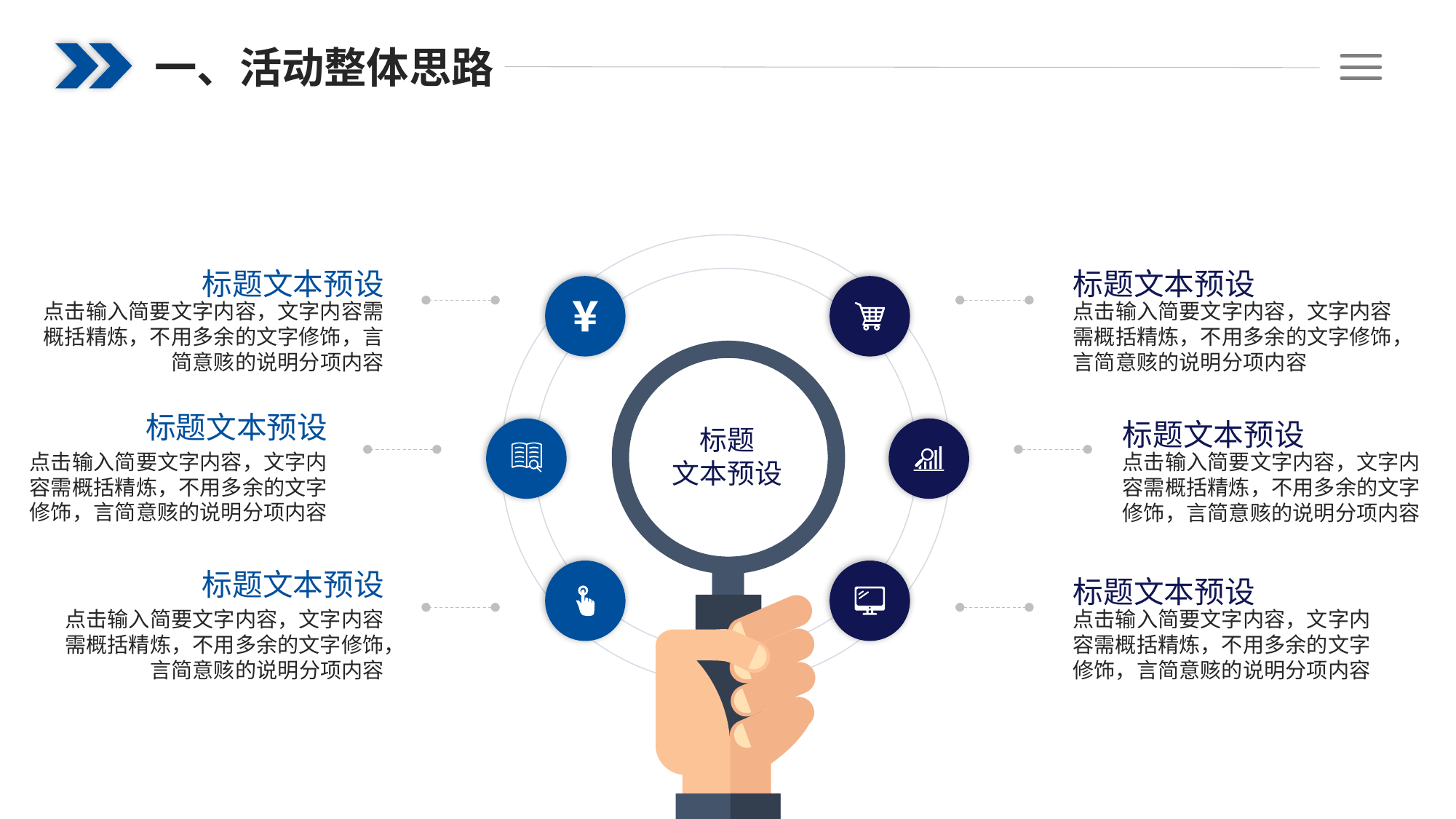

一、活动整体思路

标题
文本预设

标题文本预设
点击输入简要文字内容，文字内容需概括精炼，不用多余的文字修饰，言简意赅的说明分项内容
标题文本预设
点击输入简要文字内容，文字内容需概括精炼，不用多余的文字修饰，言简意赅的说明分项内容
标题文本预设
点击输入简要文字内容，文字内容需概括精炼，不用多余的文字修饰，言简意赅的说明分项内容
标题文本预设
点击输入简要文字内容，文字内容需概括精炼，不用多余的文字修饰，言简意赅的说明分项内容
标题文本预设
点击输入简要文字内容，文字内容需概括精炼，不用多余的文字修饰，言简意赅的说明分项内容
标题文本预设
点击输入简要文字内容，文字内容需概括精炼，不用多余的文字修饰，言简意赅的说明分项内容